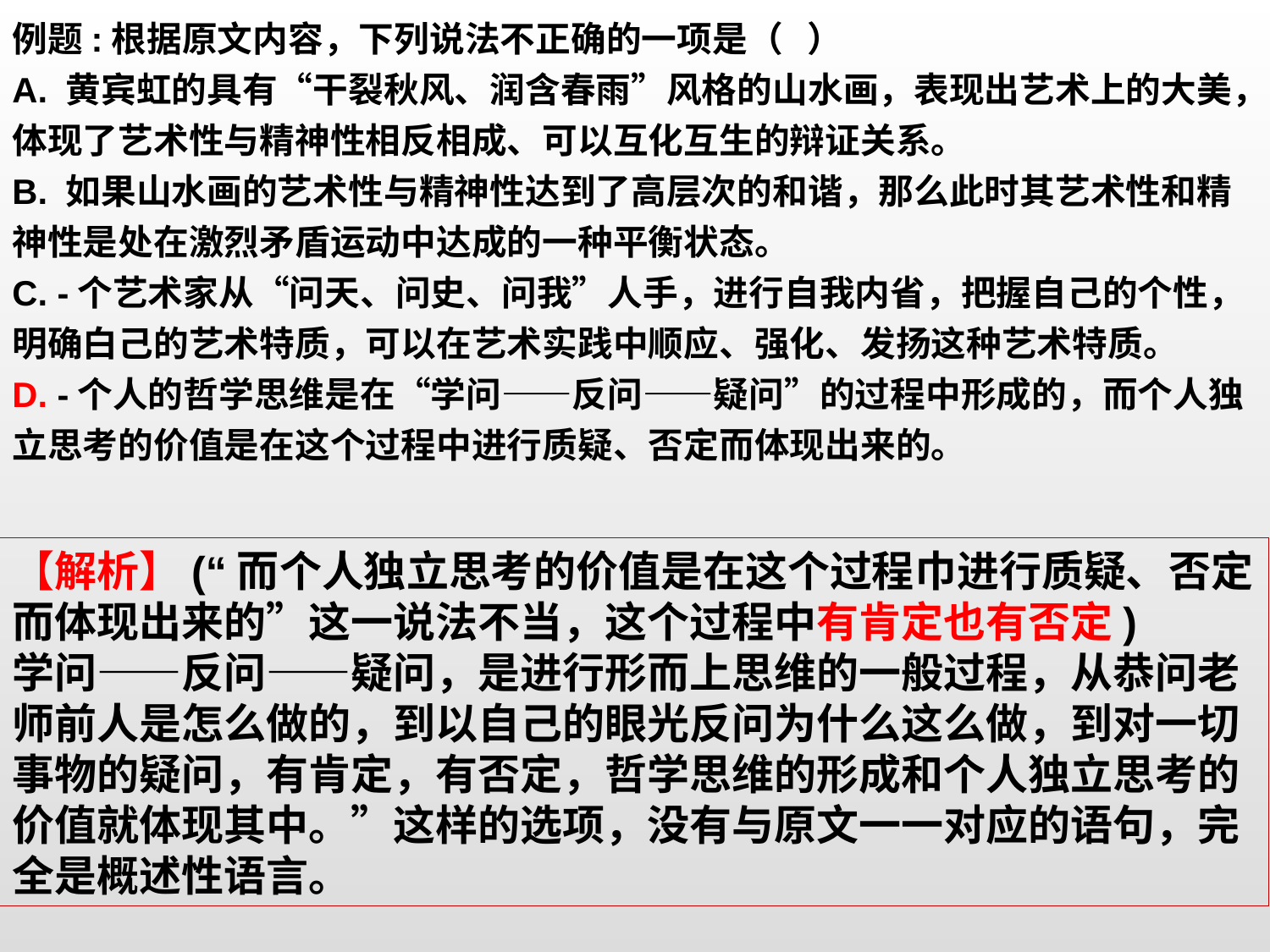

例题:根据原文内容，下列说法不正确的一项是（   ）
A. 黄宾虹的具有“干裂秋风、润含春雨”风格的山水画，表现出艺术上的大美，体现了艺术性与精神性相反相成、可以互化互生的辩证关系。
B. 如果山水画的艺术性与精神性达到了高层次的和谐，那么此时其艺术性和精神性是处在激烈矛盾运动中达成的一种平衡状态。
C. -个艺术家从“问天、问史、问我”人手，进行自我内省，把握自己的个性，明确白己的艺术特质，可以在艺术实践中顺应、强化、发扬这种艺术特质。
D. -个人的哲学思维是在“学问——反问——疑问”的过程中形成的，而个人独立思考的价值是在这个过程中进行质疑、否定而体现出来的。
【解析】(“而个人独立思考的价值是在这个过程巾进行质疑、否定而体现出来的”这一说法不当，这个过程中有肯定也有否定)
学问——反问——疑问，是进行形而上思维的一般过程，从恭问老师前人是怎么做的，到以自己的眼光反问为什么这么做，到对一切事物的疑问，有肯定，有否定，哲学思维的形成和个人独立思考的价值就体现其中。”这样的选项，没有与原文一一对应的语句，完全是概述性语言。